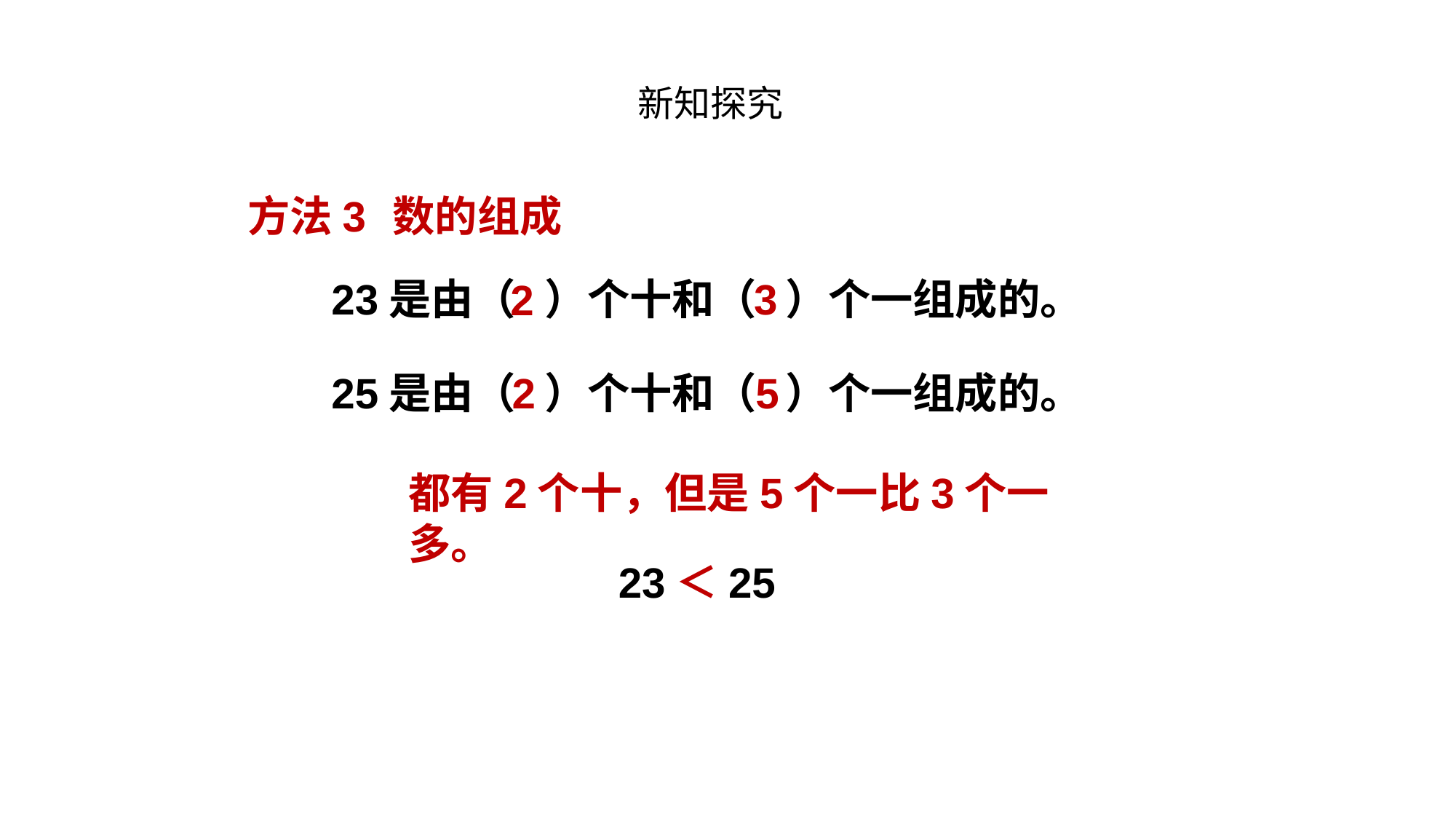

新知探究
方法3
数的组成
23是由（   ）个十和（   ）个一组成的。
3
2
25是由（   ）个十和（   ）个一组成的。
2
5
都有2个十，但是5个一比3个一多。
23＜25